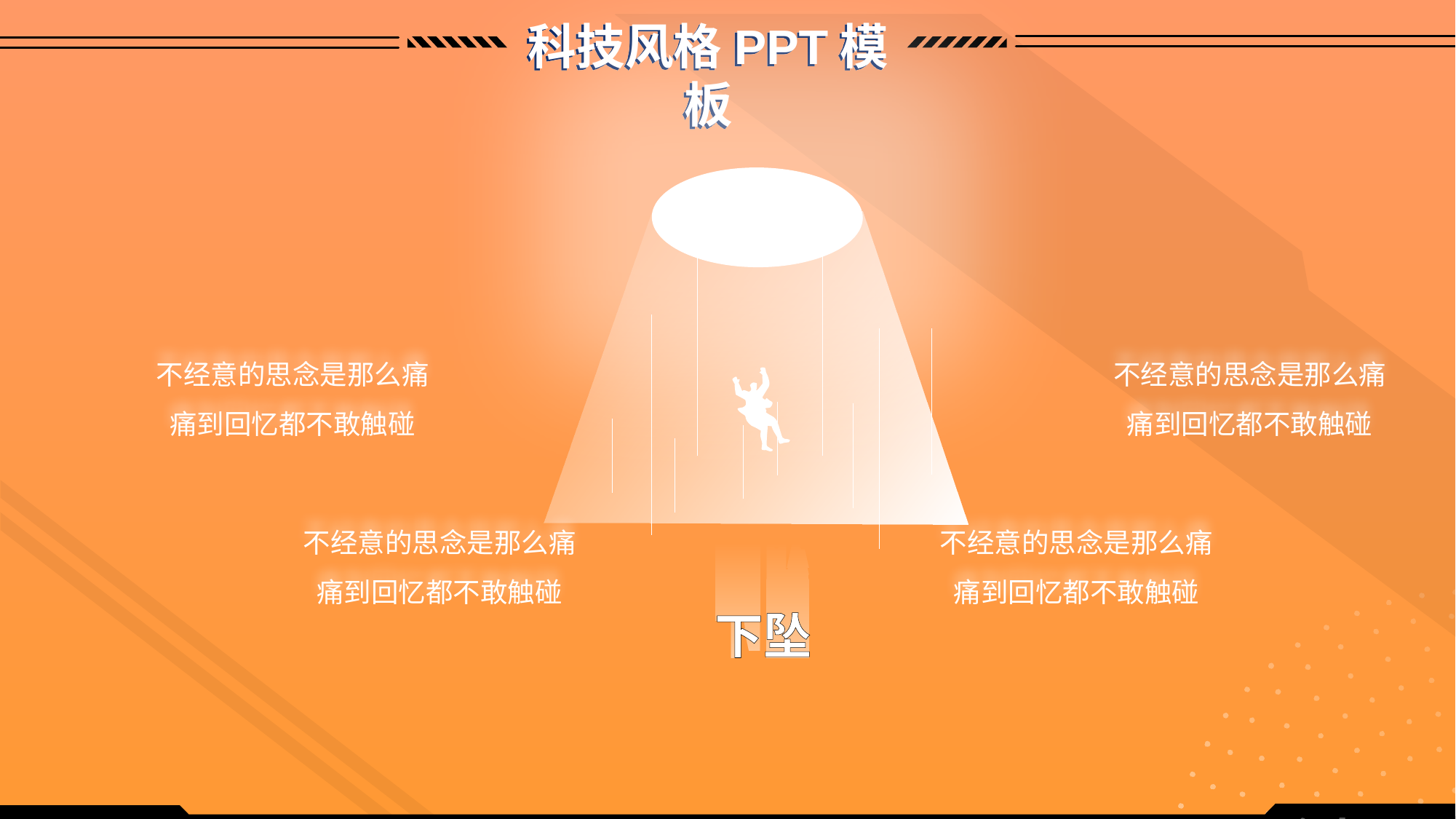

科技风格PPT模板

不经意的思念是那么痛
痛到回忆都不敢触碰
不经意的思念是那么痛
痛到回忆都不敢触碰

不经意的思念是那么痛
痛到回忆都不敢触碰
不经意的思念是那么痛
痛到回忆都不敢触碰

下坠